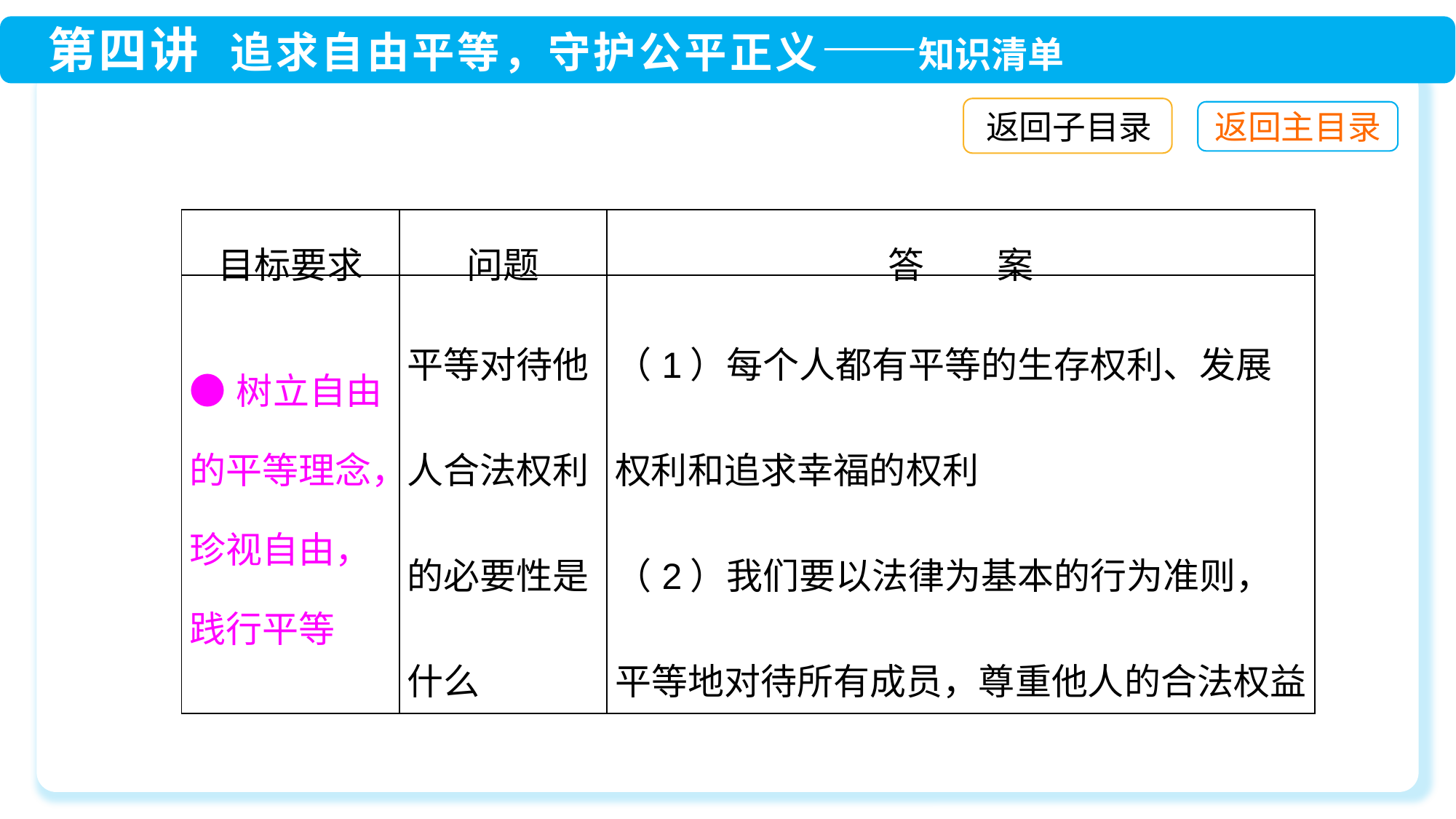

返回子目录
| 目标要求 | 问题 | 答　　案 |
| --- | --- | --- |
| ●树立自由的平等理念，珍视自由，践行平等 | 平等对待他人合法权利的必要性是什么 | （1）每个人都有平等的生存权利、发展权利和追求幸福的权利 （2）我们要以法律为基本的行为准则，平等地对待所有成员，尊重他人的合法权益 |